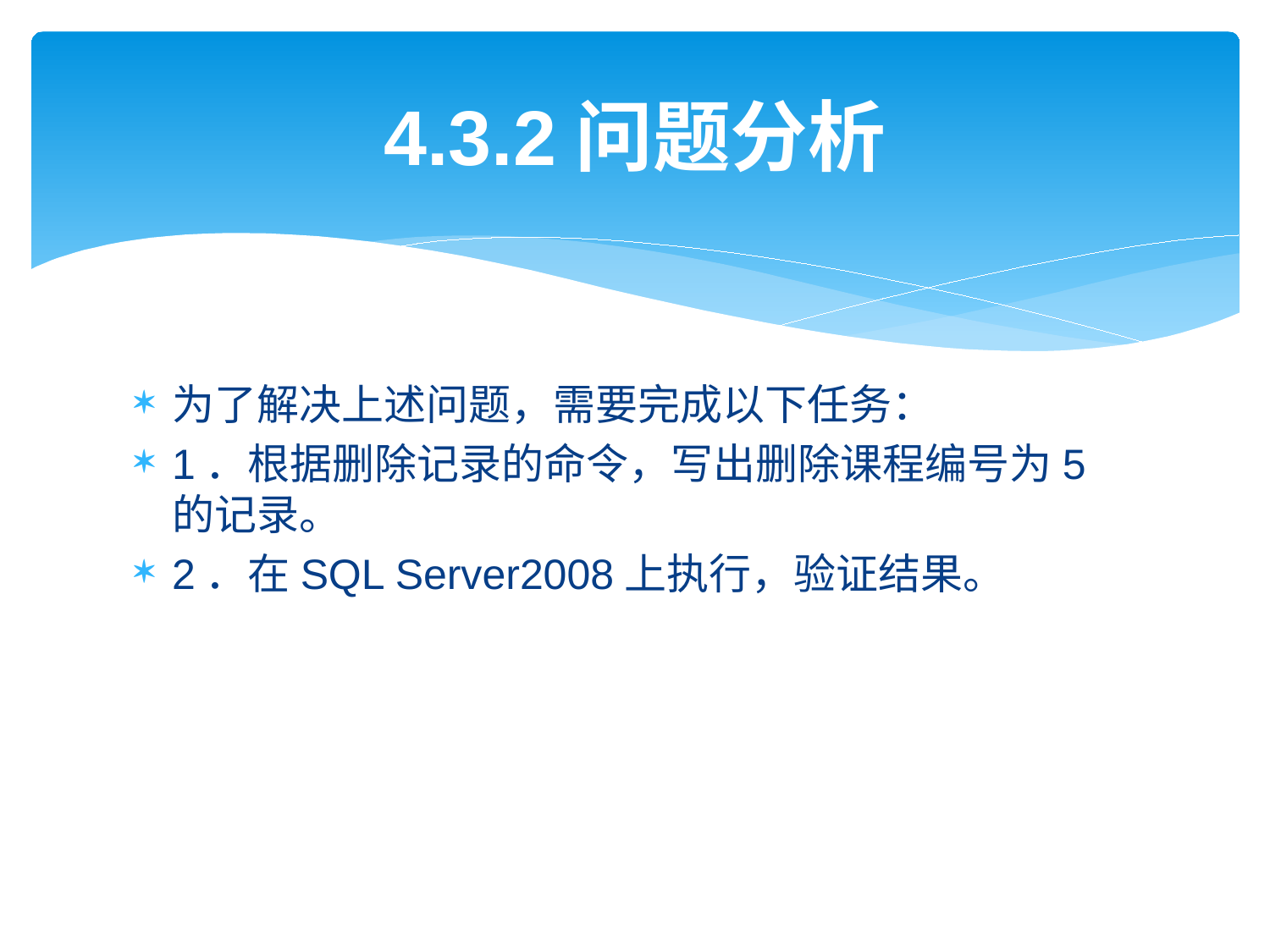

# 4.3.2问题分析
为了解决上述问题，需要完成以下任务：
1．根据删除记录的命令，写出删除课程编号为5的记录。
2．在SQL Server2008上执行，验证结果。